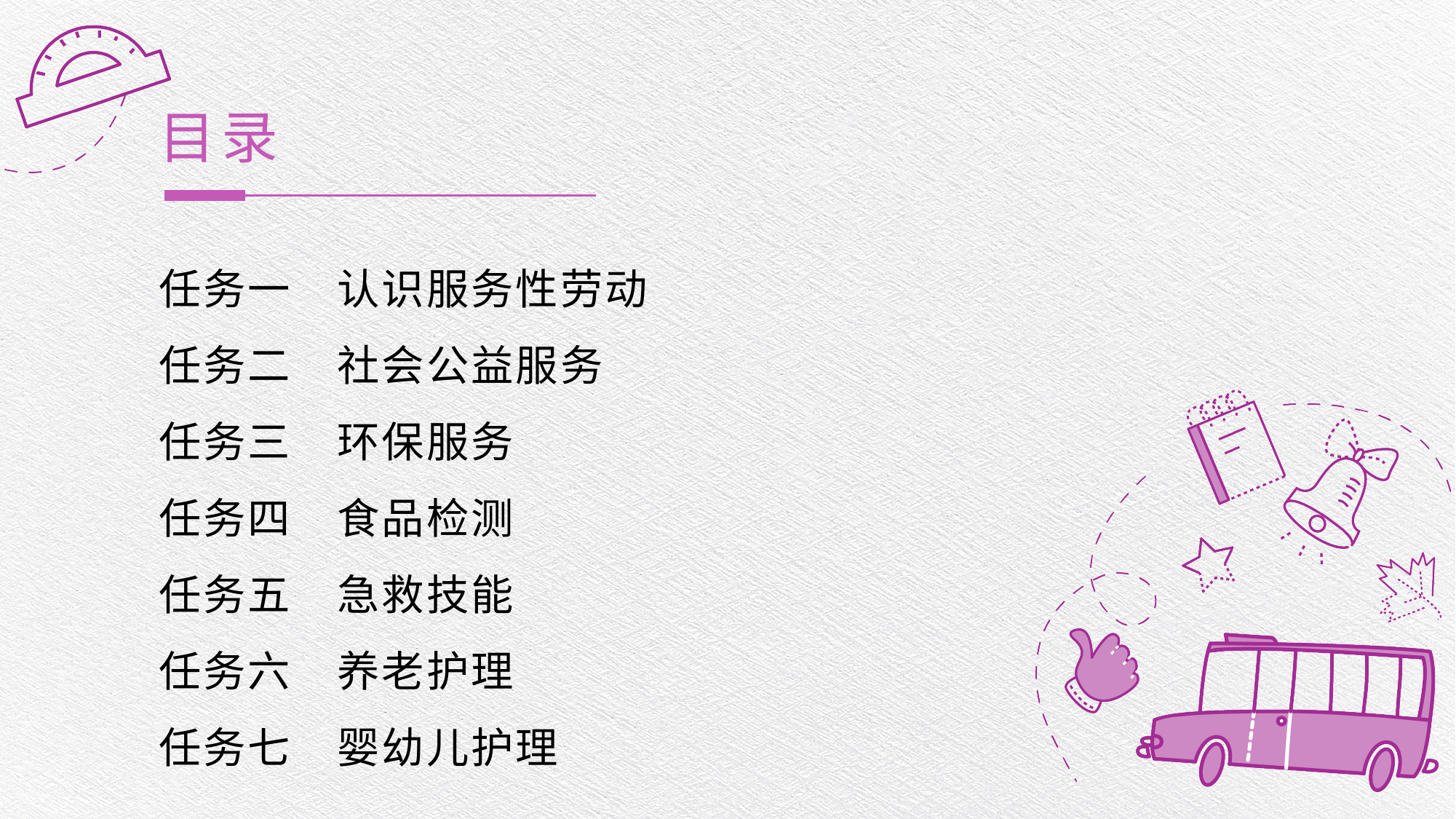

目录
任务一　认识服务性劳动
任务二　社会公益服务
任务三　环保服务
任务四　食品检测
任务五　急救技能
任务六　养老护理
任务七　婴幼儿护理